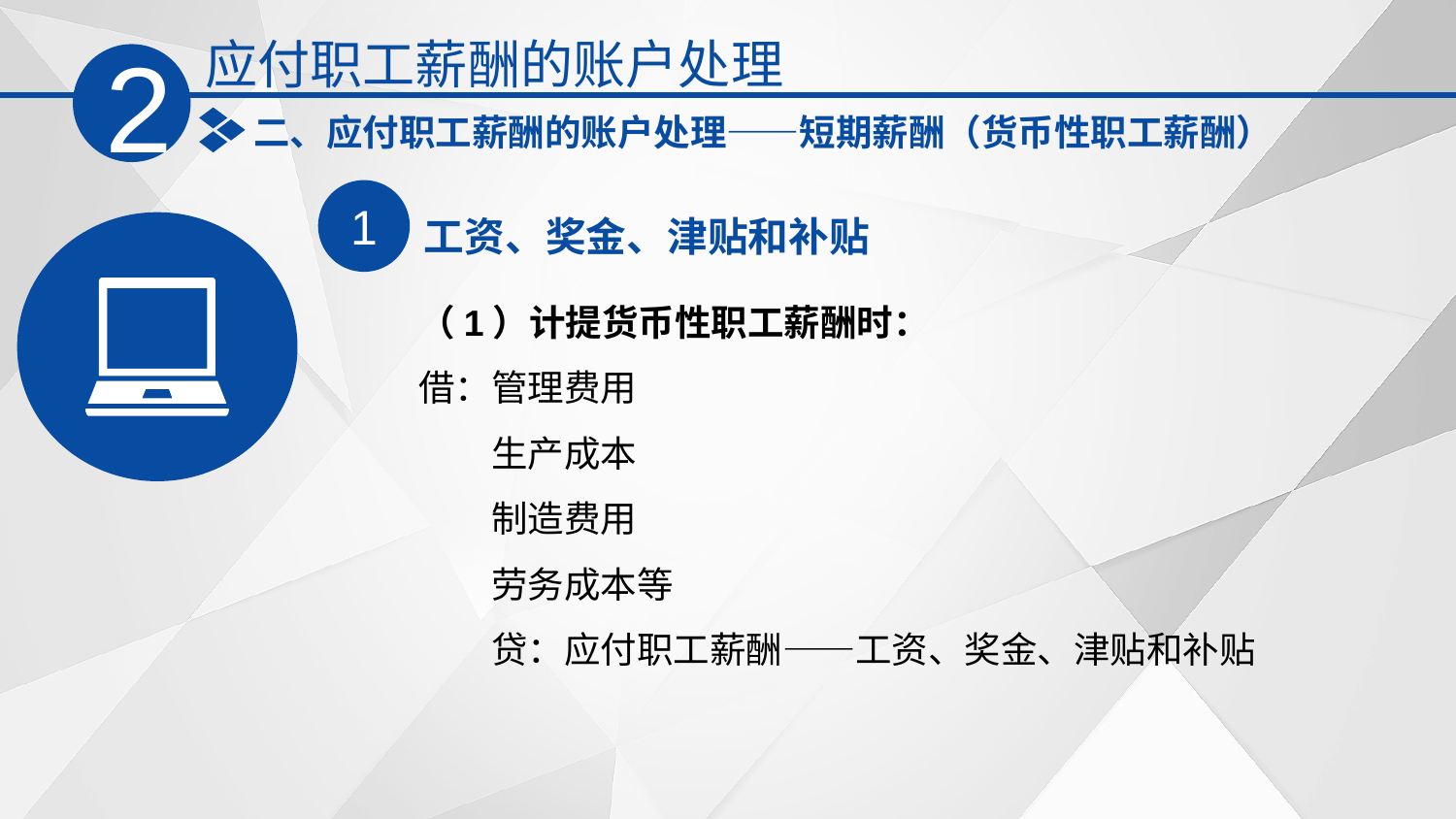

应付职工薪酬的账户处理
2

二、应付职工薪酬的账户处理——短期薪酬（货币性职工薪酬）

1
工资、奖金、津贴和补贴

（1）计提货币性职工薪酬时：
借：管理费用
　　生产成本
　　制造费用
　　劳务成本等
　　贷：应付职工薪酬——工资、奖金、津贴和补贴